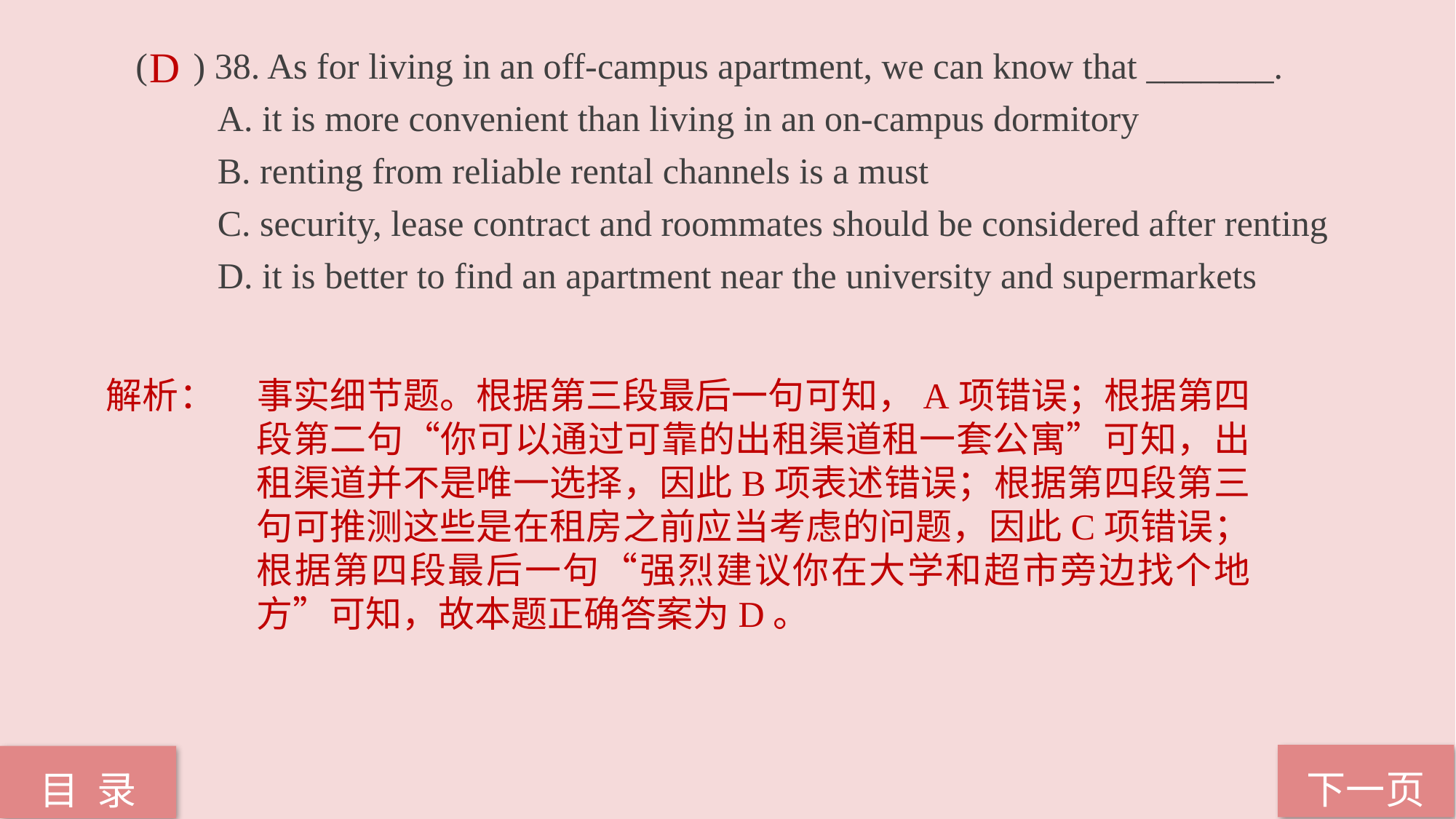

(     ) 38. As for living in an off-campus apartment, we can know that _______.
         A. it is more convenient than living in an on-campus dormitory
         B. renting from reliable rental channels is a must
         C. security, lease contract and roommates should be considered after renting
         D. it is better to find an apartment near the university and supermarkets
D
解析：	事实细节题。根据第三段最后一句可知，A项错误；根据第四段第二句“你可以通过可靠的出租渠道租一套公寓”可知，出租渠道并不是唯一选择，因此B项表述错误；根据第四段第三句可推测这些是在租房之前应当考虑的问题，因此C项错误；根据第四段最后一句“强烈建议你在大学和超市旁边找个地方”可知，故本题正确答案为D。